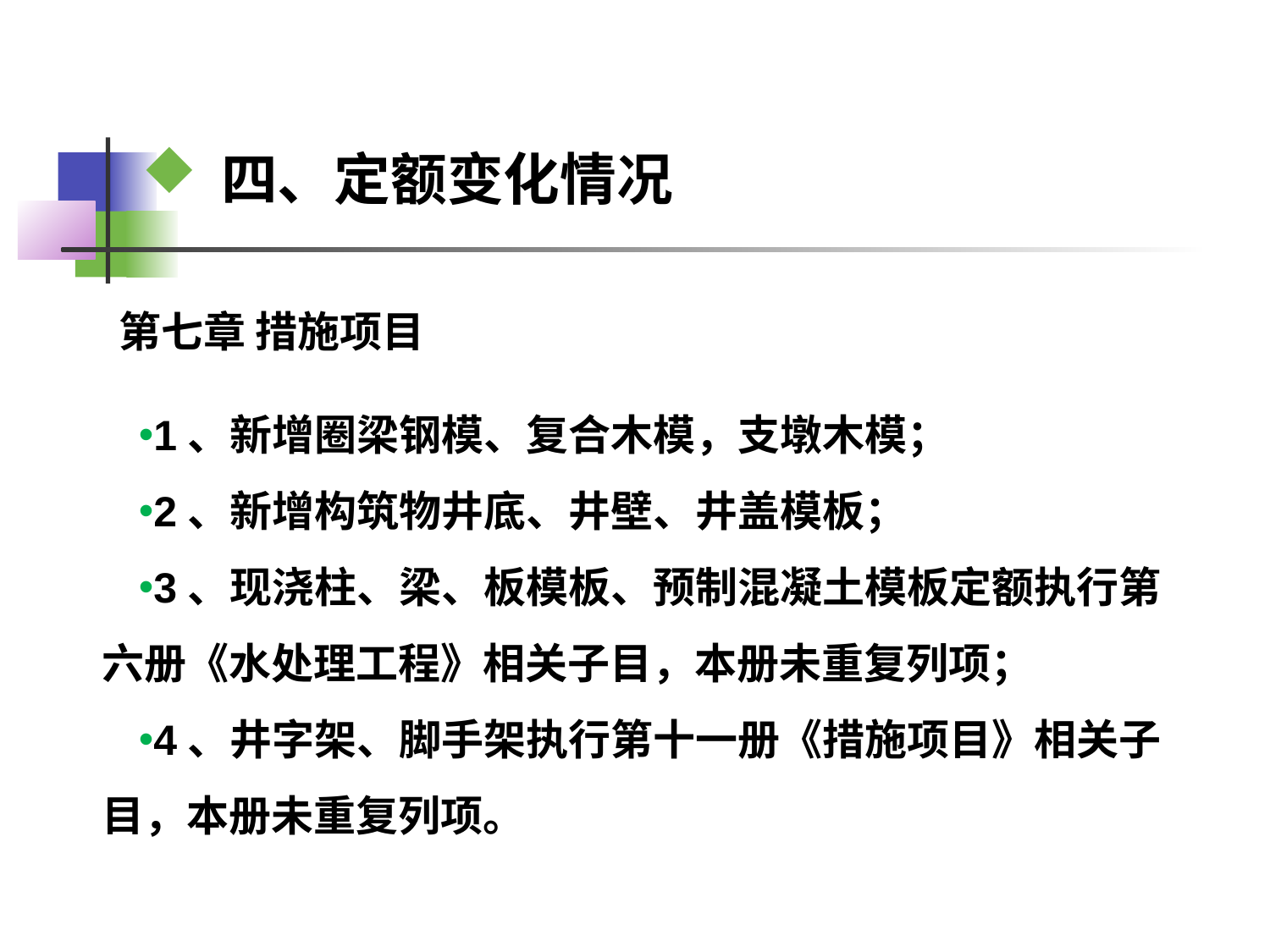

四、定额变化情况
第七章 措施项目
1、新增圈梁钢模、复合木模，支墩木模；
2、新增构筑物井底、井壁、井盖模板；
3、现浇柱、梁、板模板、预制混凝土模板定额执行第六册《水处理工程》相关子目，本册未重复列项；
4、井字架、脚手架执行第十一册《措施项目》相关子目，本册未重复列项。